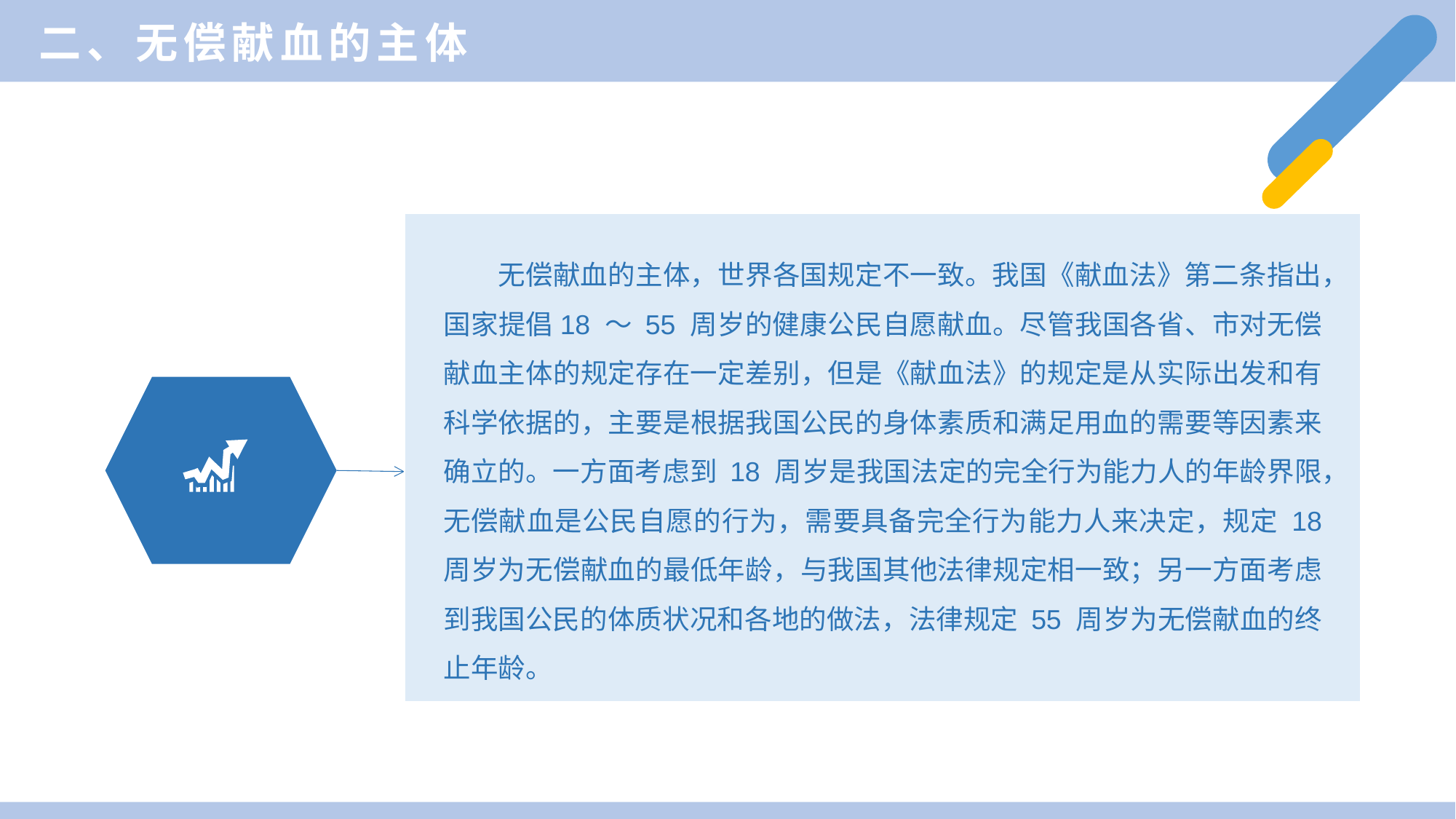

二、无偿献血的主体

无偿献血的主体，世界各国规定不一致。我国《献血法》第二条指出，国家提倡18 ～ 55 周岁的健康公民自愿献血。尽管我国各省、市对无偿献血主体的规定存在一定差别，但是《献血法》的规定是从实际出发和有科学依据的，主要是根据我国公民的身体素质和满足用血的需要等因素来确立的。一方面考虑到 18 周岁是我国法定的完全行为能力人的年龄界限，无偿献血是公民自愿的行为，需要具备完全行为能力人来决定，规定 18 周岁为无偿献血的最低年龄，与我国其他法律规定相一致；另一方面考虑到我国公民的体质状况和各地的做法，法律规定 55 周岁为无偿献血的终止年龄。